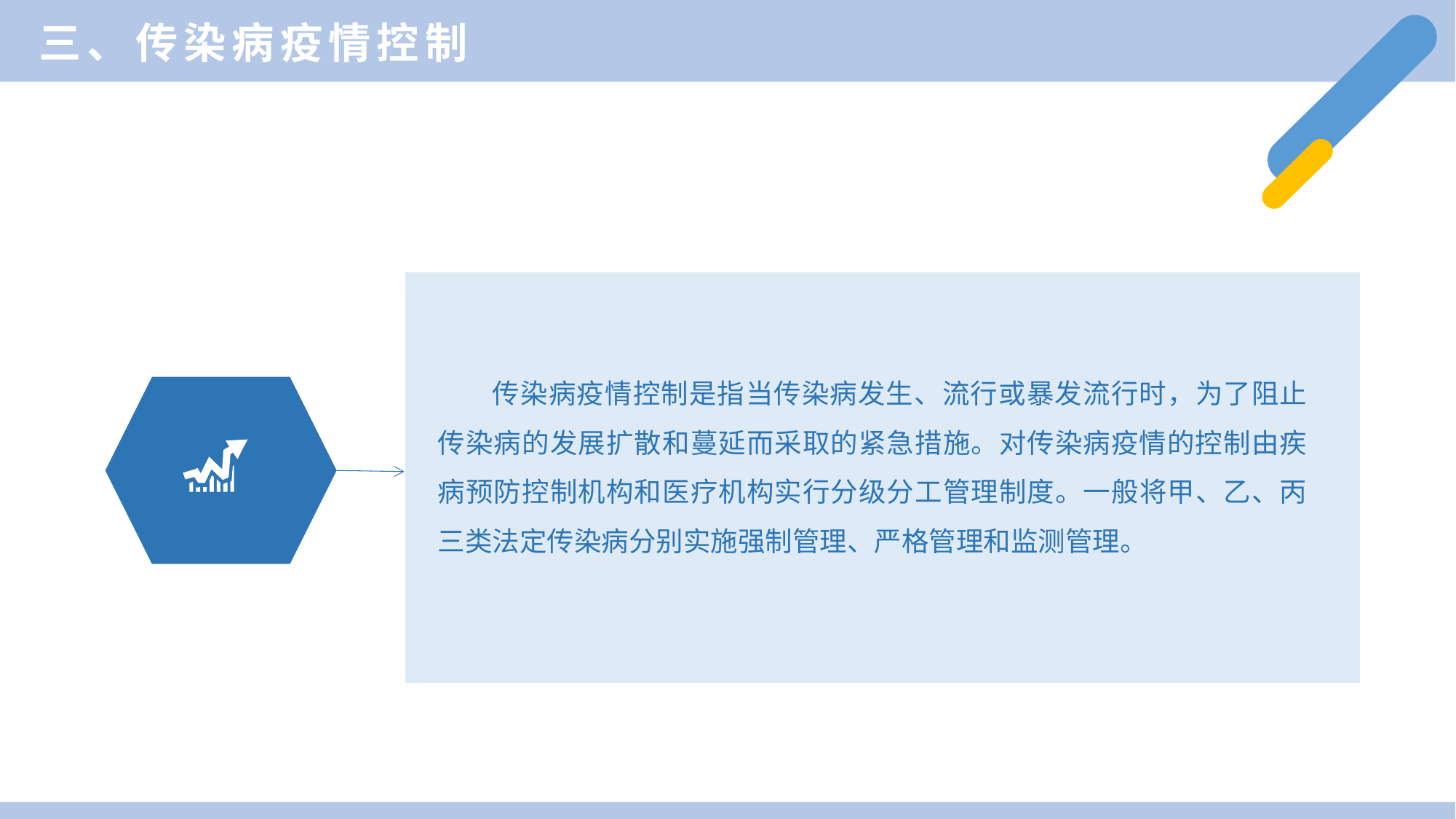

三、传染病疫情控制

传染病疫情控制是指当传染病发生、流行或暴发流行时，为了阻止传染病的发展扩散和蔓延而采取的紧急措施。对传染病疫情的控制由疾病预防控制机构和医疗机构实行分级分工管理制度。一般将甲、乙、丙三类法定传染病分别实施强制管理、严格管理和监测管理。